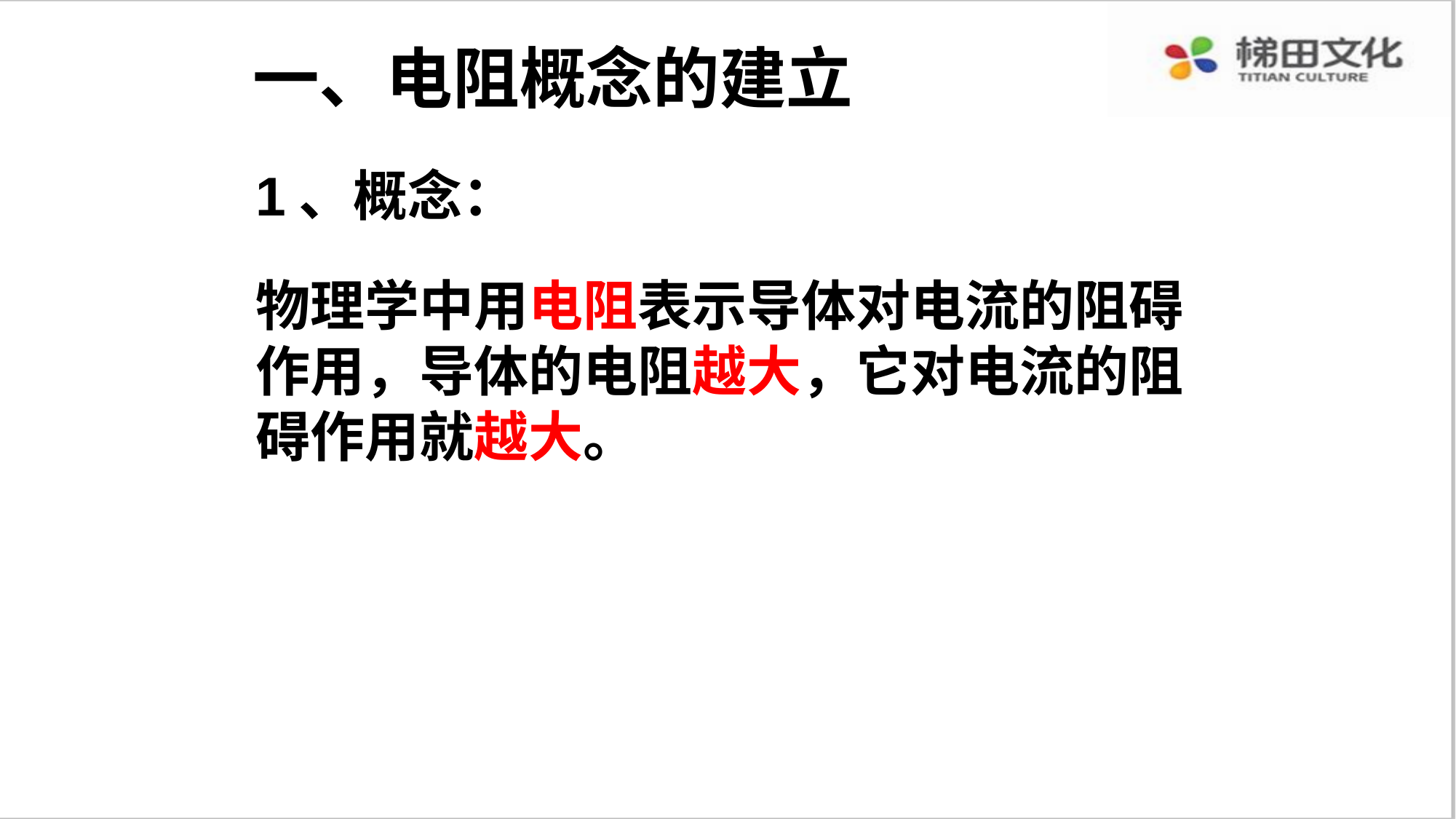

一、电阻概念的建立
1、概念：
物理学中用电阻表示导体对电流的阻碍作用，导体的电阻越大，它对电流的阻碍作用就越大。